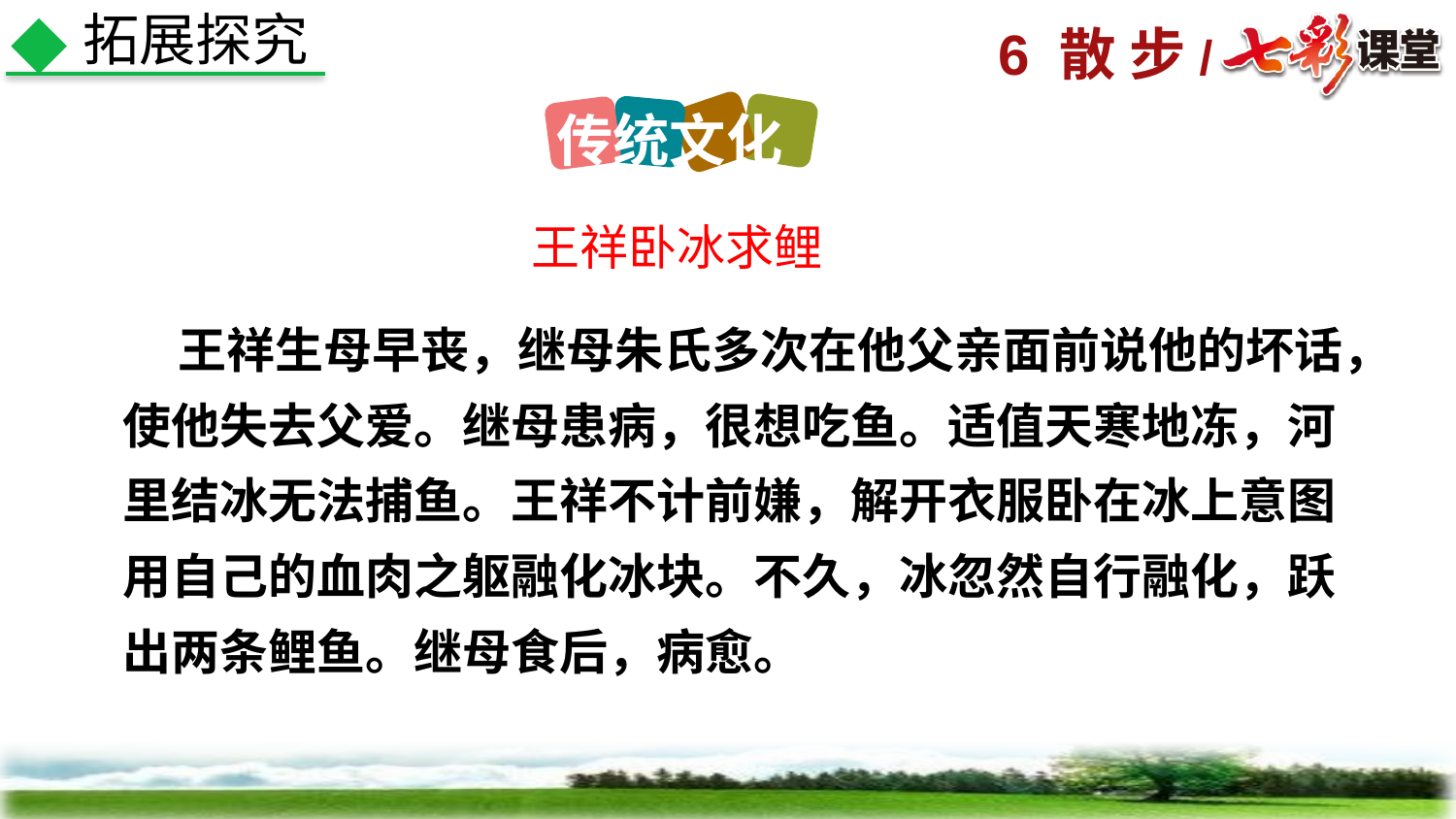

拓展探究

传统文化

王祥卧冰求鲤
    王祥生母早丧，继母朱氏多次在他父亲面前说他的坏话，使他失去父爱。继母患病，很想吃鱼。适值天寒地冻，河里结冰无法捕鱼。王祥不计前嫌，解开衣服卧在冰上意图用自己的血肉之躯融化冰块。不久，冰忽然自行融化，跃出两条鲤鱼。继母食后，病愈。